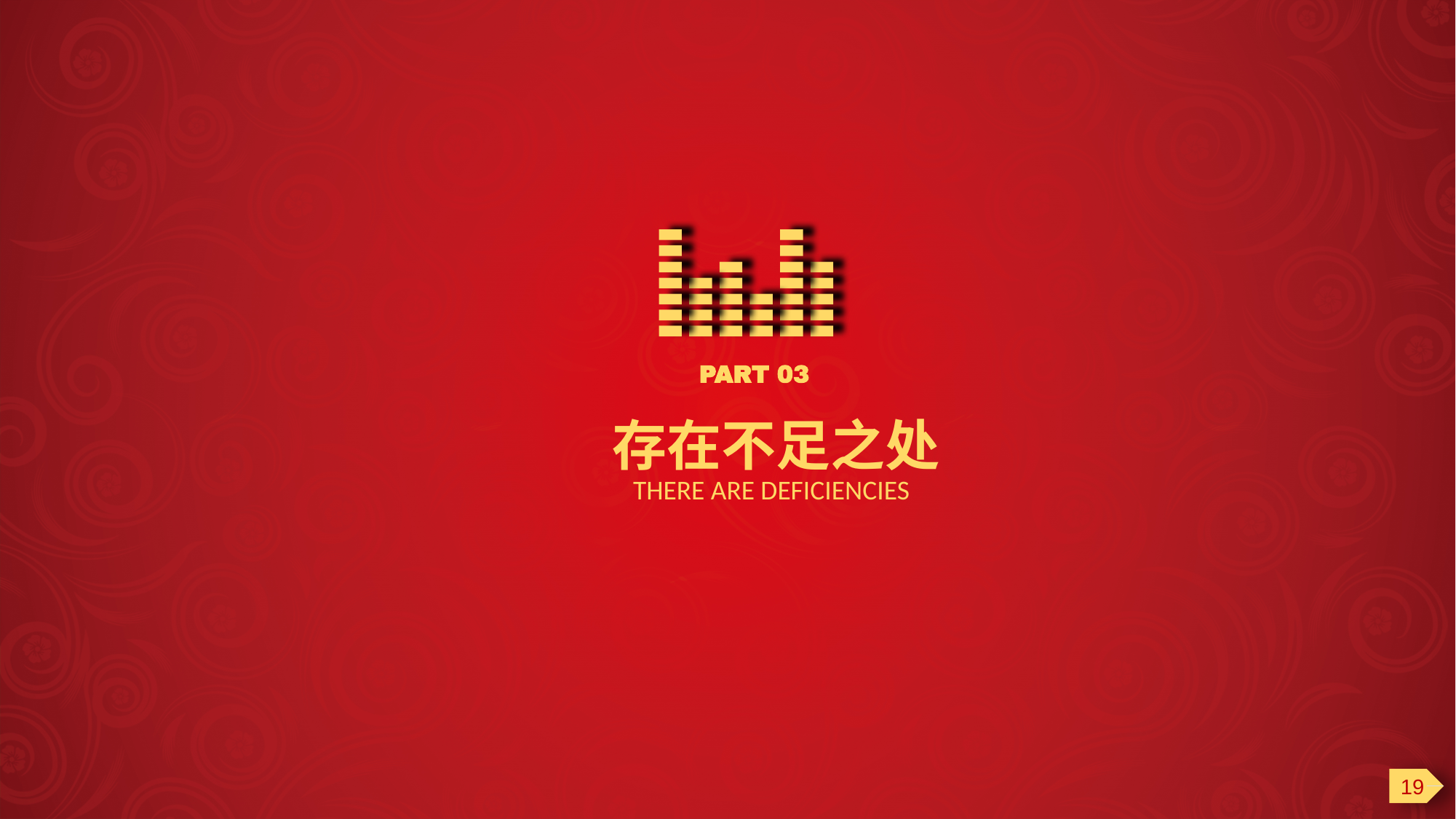

PART 03
 存在不足之处
THERE ARE DEFICIENCIES
19